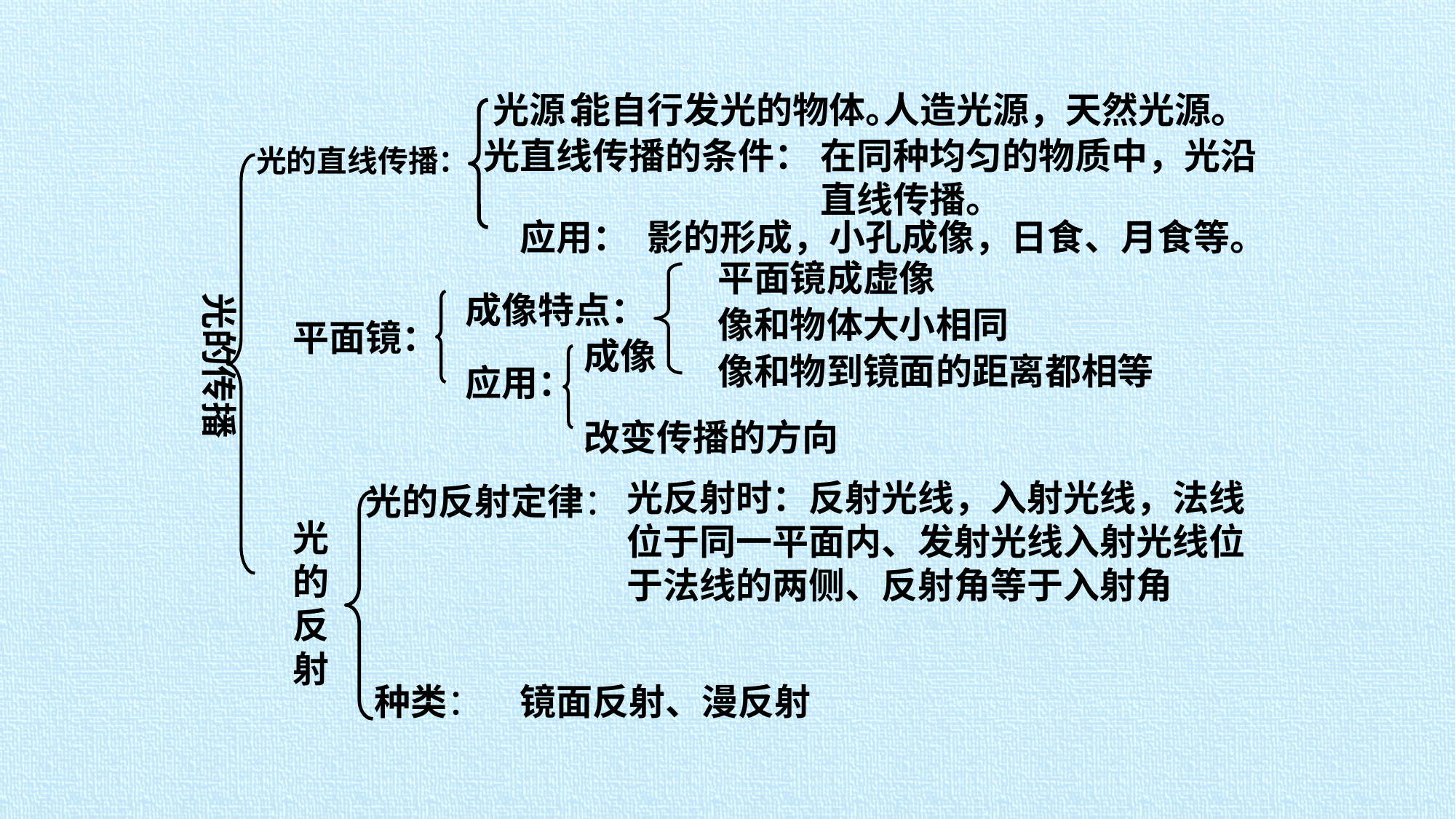

光源：
能自行发光的物体。
人造光源，天然光源。

光直线传播的条件：
在同种均匀的物质中，光沿直线传播。
光的直线传播：

应用：
影的形成，小孔成像，日食、月食等。
平面镜成虚像
像和物体大小相同
像和物到镜面的距离都相等

光的传播
成像特点：

平面镜：
成像

应用：
改变传播的方向
光反射时：反射光线，入射光线，法线位于同一平面内、发射光线入射光线位于法线的两侧、反射角等于入射角
光的反射定律：

光的反射
种类：
镜面反射、漫反射